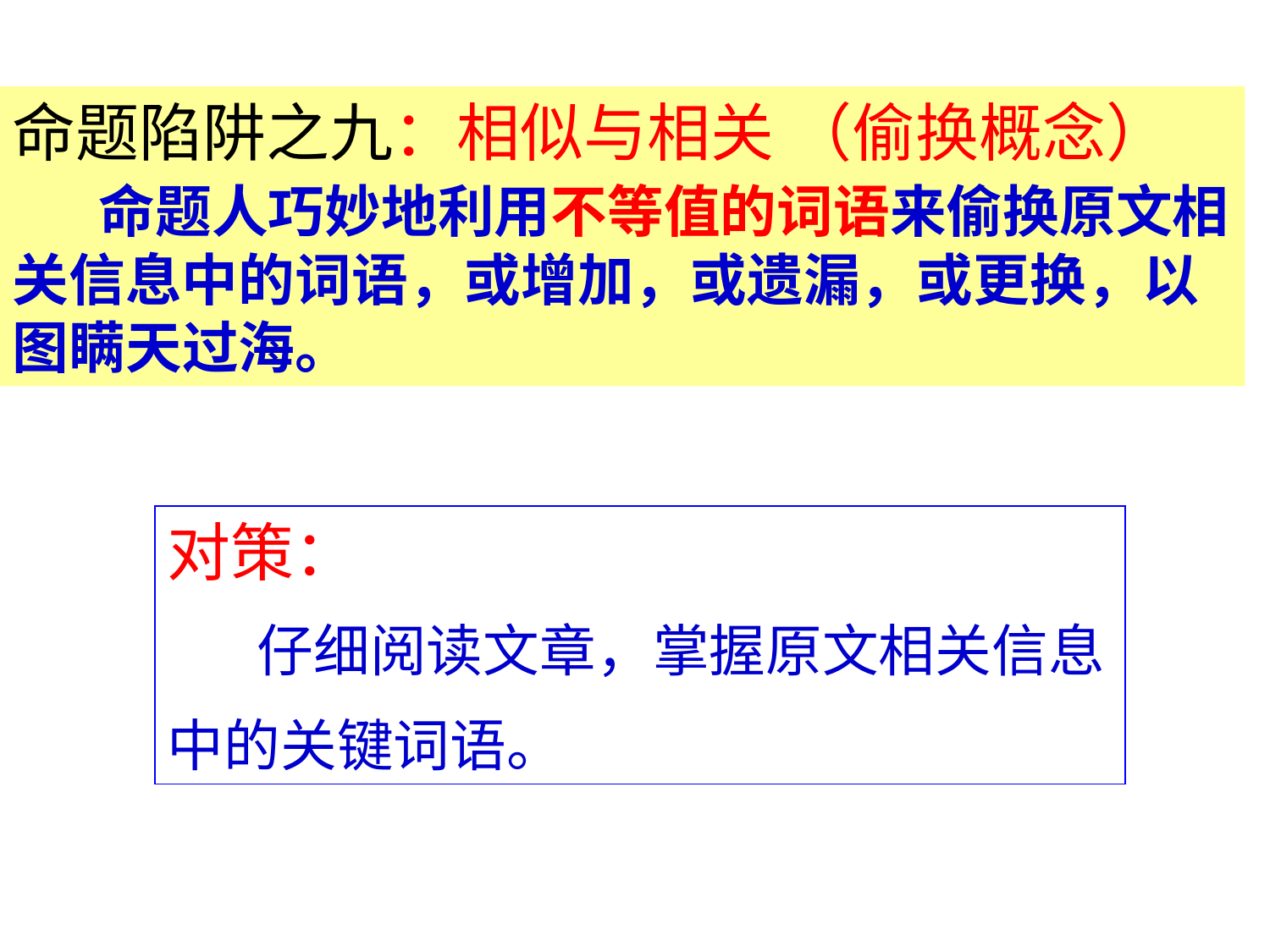

命题陷阱之九：相似与相关 （偷换概念）
     命题人巧妙地利用不等值的词语来偷换原文相关信息中的词语，或增加，或遗漏，或更换，以图瞒天过海。
对策：
      仔细阅读文章，掌握原文相关信息中的关键词语。